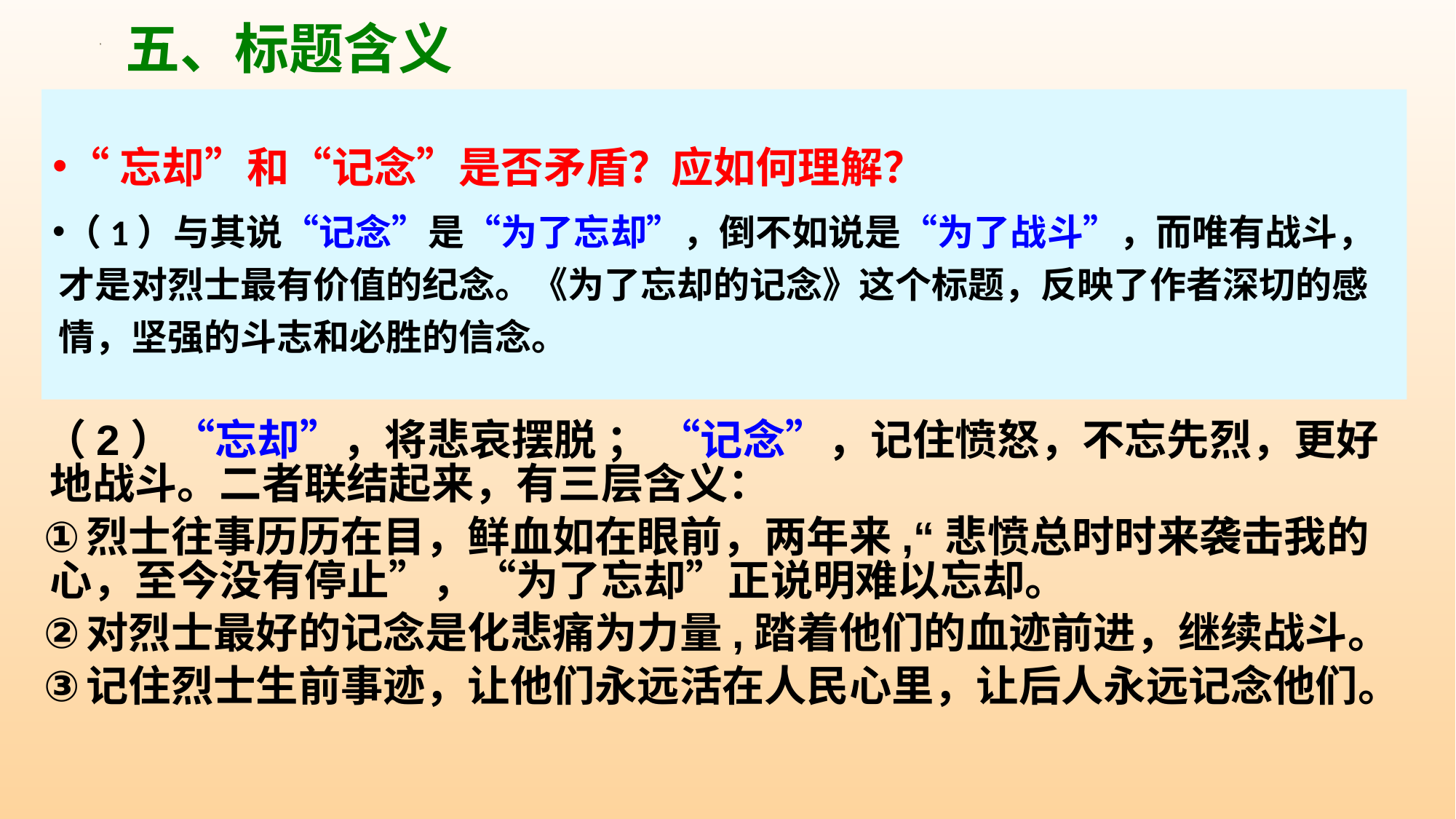

五、标题含义

“忘却”和“记念”是否矛盾？应如何理解？
（1）与其说“记念”是“为了忘却”，倒不如说是“为了战斗”，而唯有战斗，才是对烈士最有价值的纪念。《为了忘却的记念》这个标题，反映了作者深切的感情，坚强的斗志和必胜的信念。

（2）“忘却”，将悲哀摆脱 ； “记念”，记住愤怒，不忘先烈，更好地战斗。二者联结起来，有三层含义：
烈士往事历历在目，鲜血如在眼前，两年来,“悲愤总时时来袭击我的心，至今没有停止”，“为了忘却”正说明难以忘却。
对烈士最好的记念是化悲痛为力量,踏着他们的血迹前进，继续战斗。
记住烈士生前事迹，让他们永远活在人民心里，让后人永远记念他们。